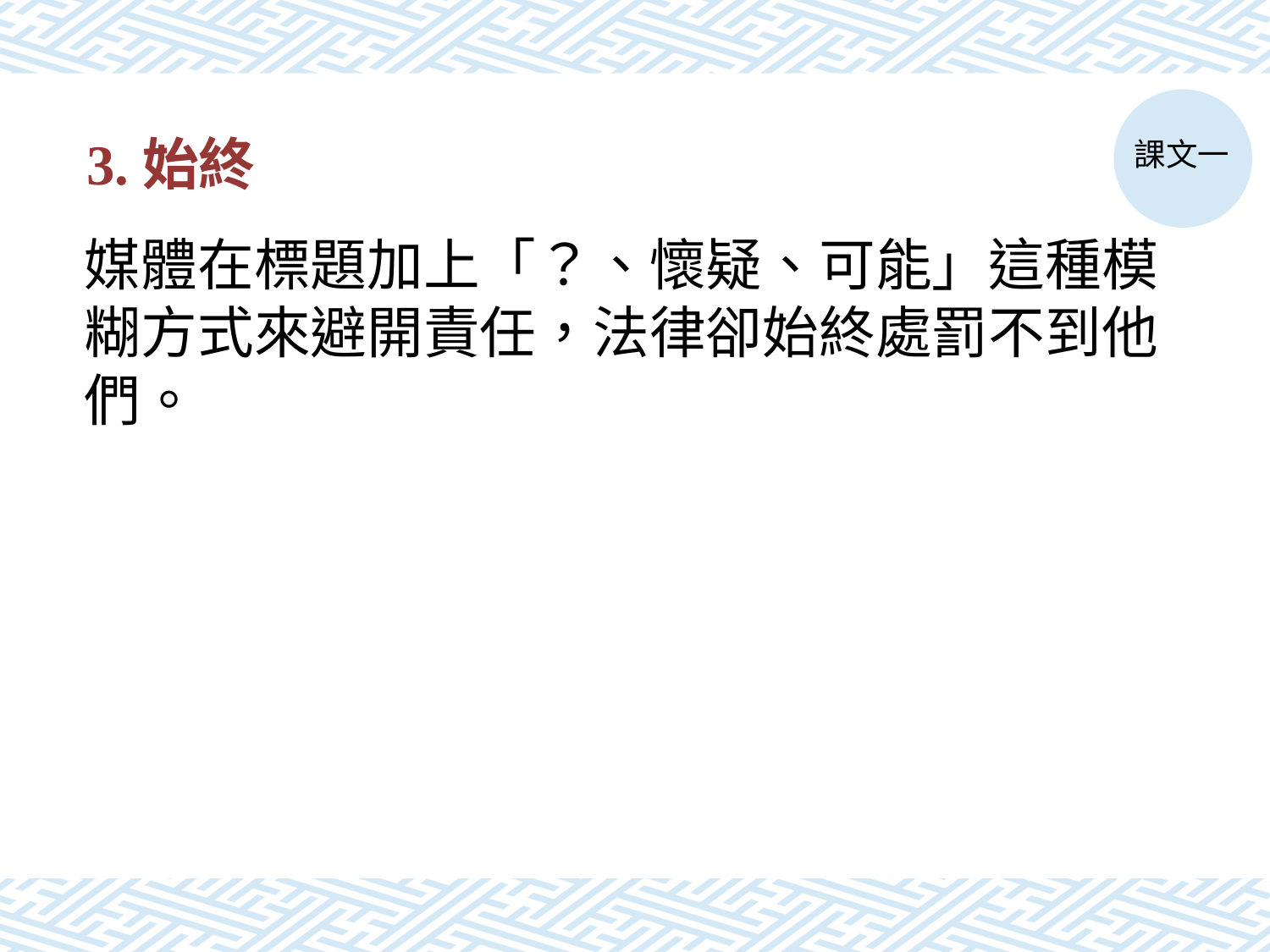

課文一
# 3.始終
媒體在標題加上「？、懷疑、可能」這種模糊方式來避開責任，法律卻始終處罰不到他們。